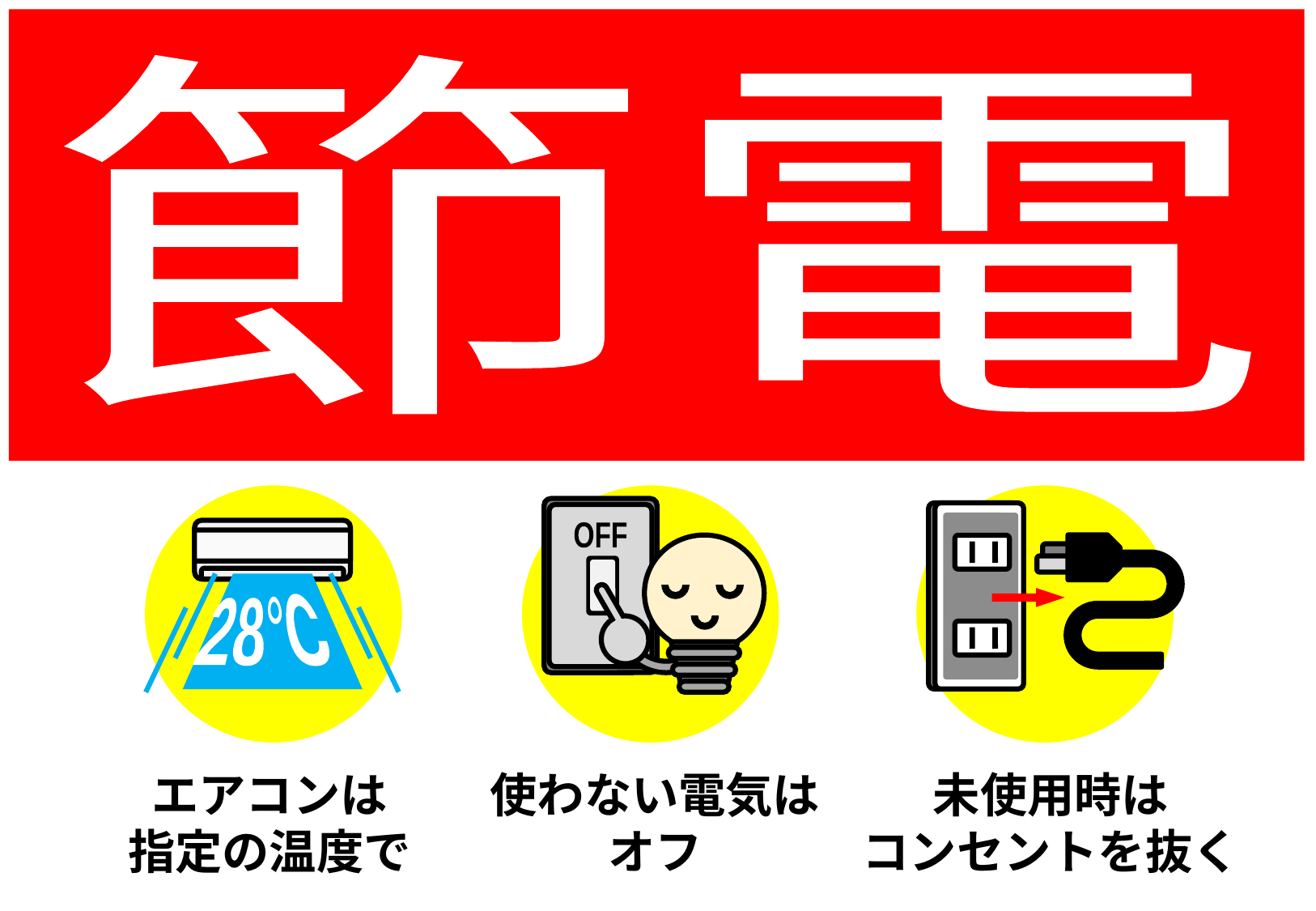

節電

OFF

 28℃
エアコンは
指定の温度で
使わない電気は
オフ
未使用時は
コンセントを抜く